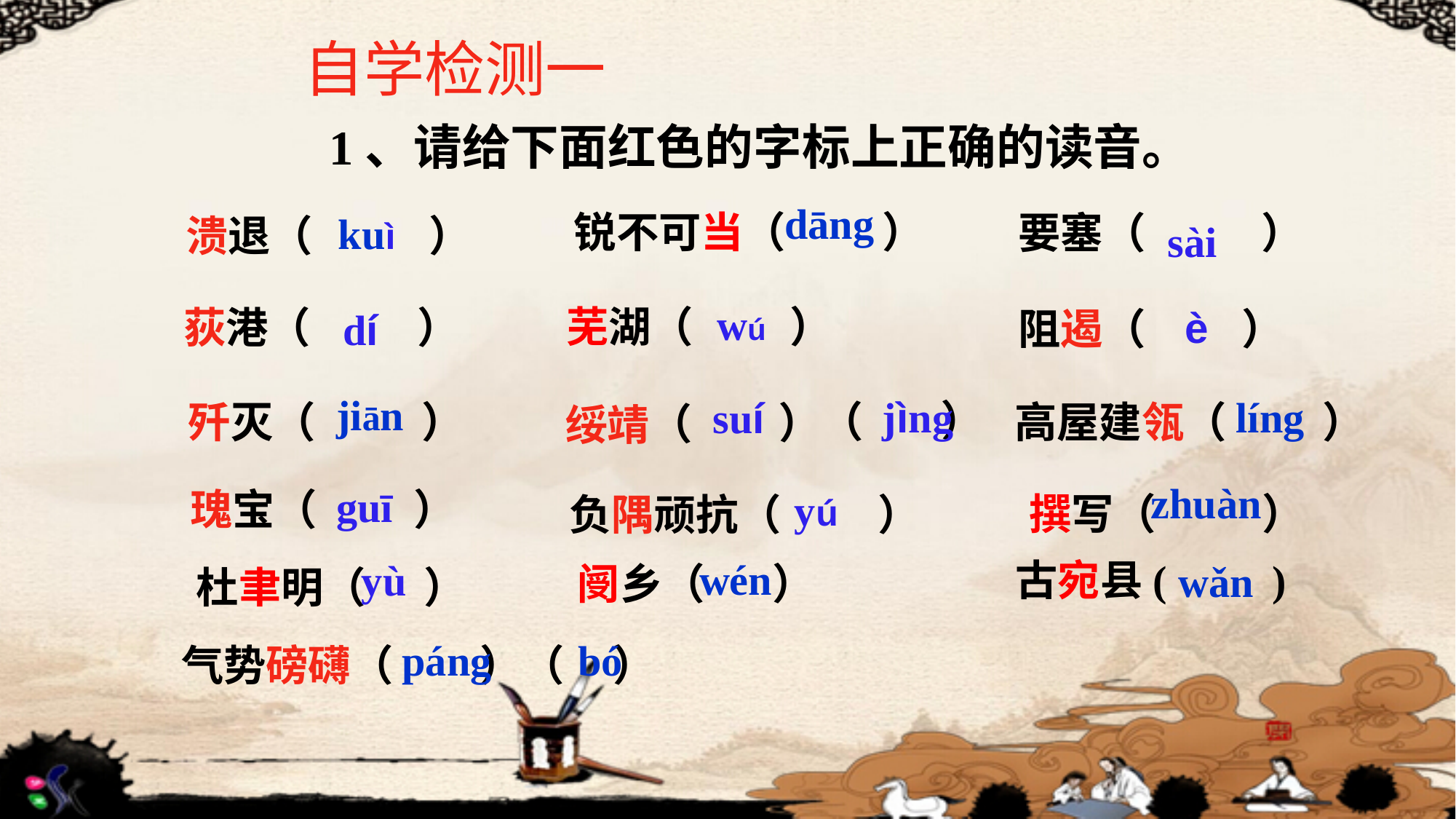

自学检测一
1、请给下面红色的字标上正确的读音。
  dāng
锐不可当（          ）
要塞（            ）
kuì
溃退（            ）
sài
wú
芜湖（          ）
荻港（           ）
è
阻遏（          ）
dí
jiān
jìng
líng
suí
高屋建瓴（          ）
歼灭（           ）
绥靖（         ）（        ）
zhuàn
guī
瑰宝（          ）
yú
撰写（           ）
负隅顽抗（          ）
wén
yù
古宛县(          )
wǎn
阌乡（       ）
杜聿明（      ）
páng
bó
气势磅礴（         ）（     ）